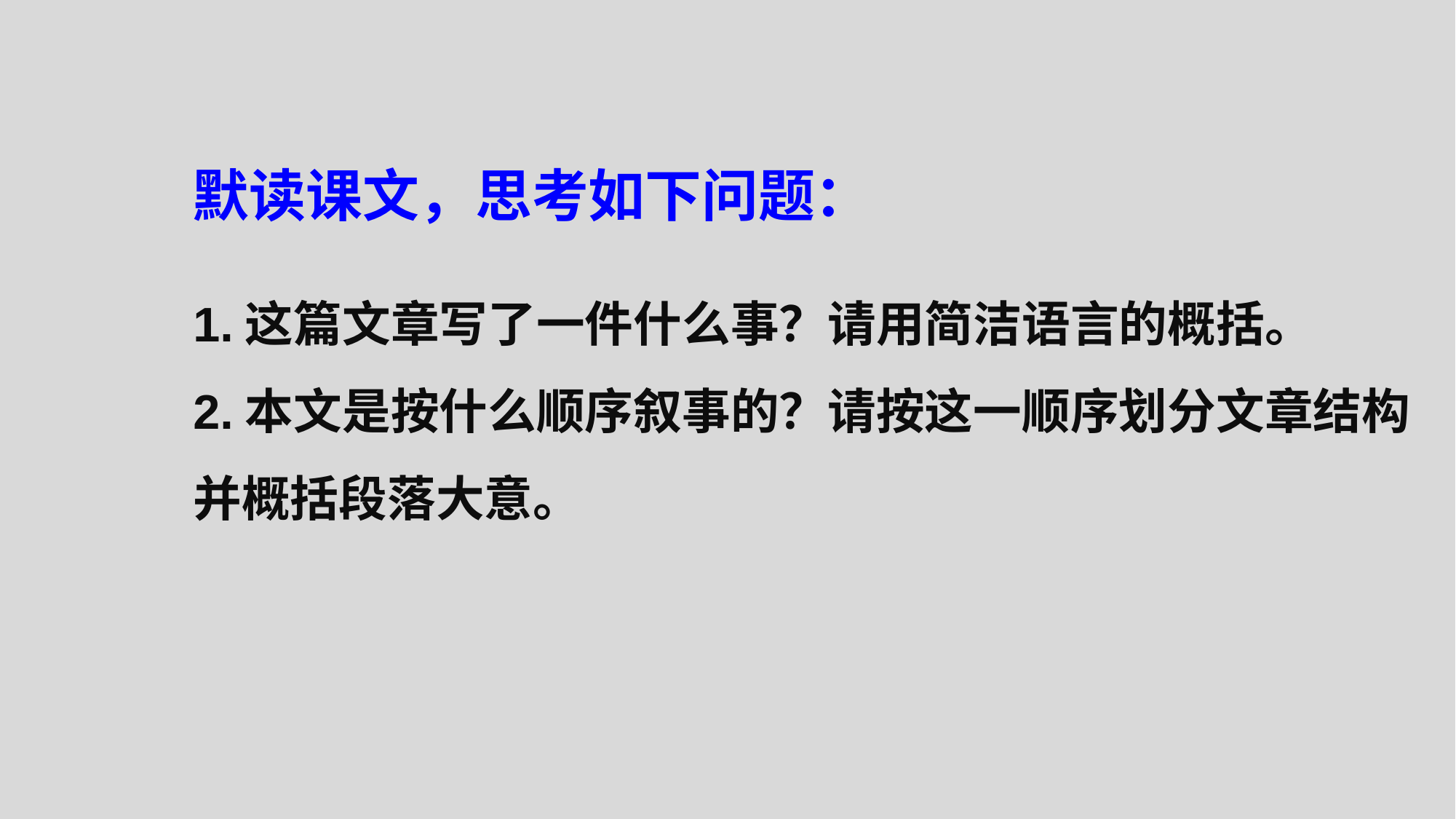

默读课文，思考如下问题：
1.这篇文章写了一件什么事？请用简洁语言的概括。
2.本文是按什么顺序叙事的？请按这一顺序划分文章结构并概括段落大意。